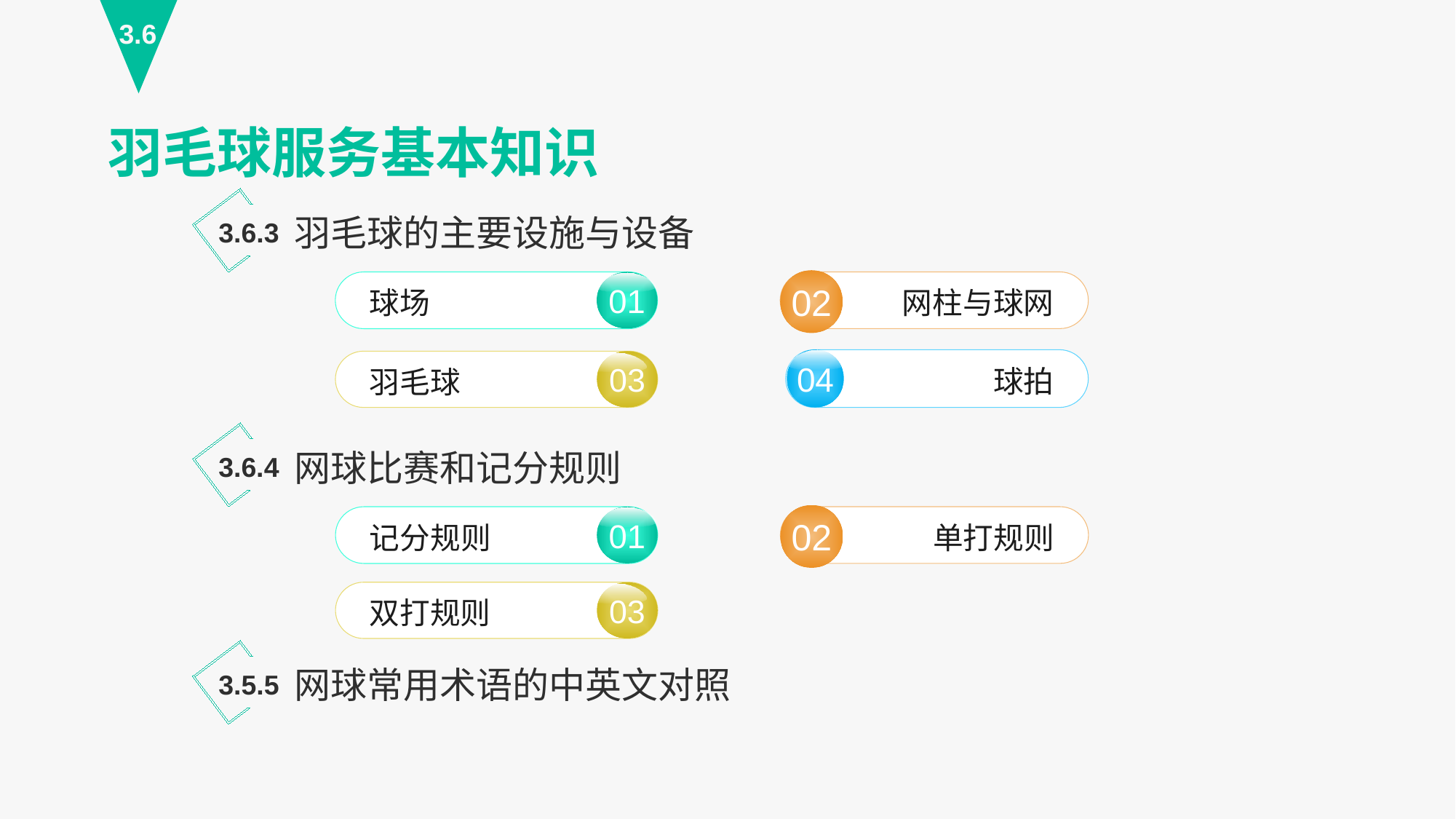

3.6
羽毛球服务基本知识

羽毛球的主要设施与设备
3.6.3
02
网柱与球网

01
球场

04
球拍

03
羽毛球

网球比赛和记分规则
3.6.4
02
单打规则

01
记分规则

03
双打规则

网球常用术语的中英文对照
3.5.5